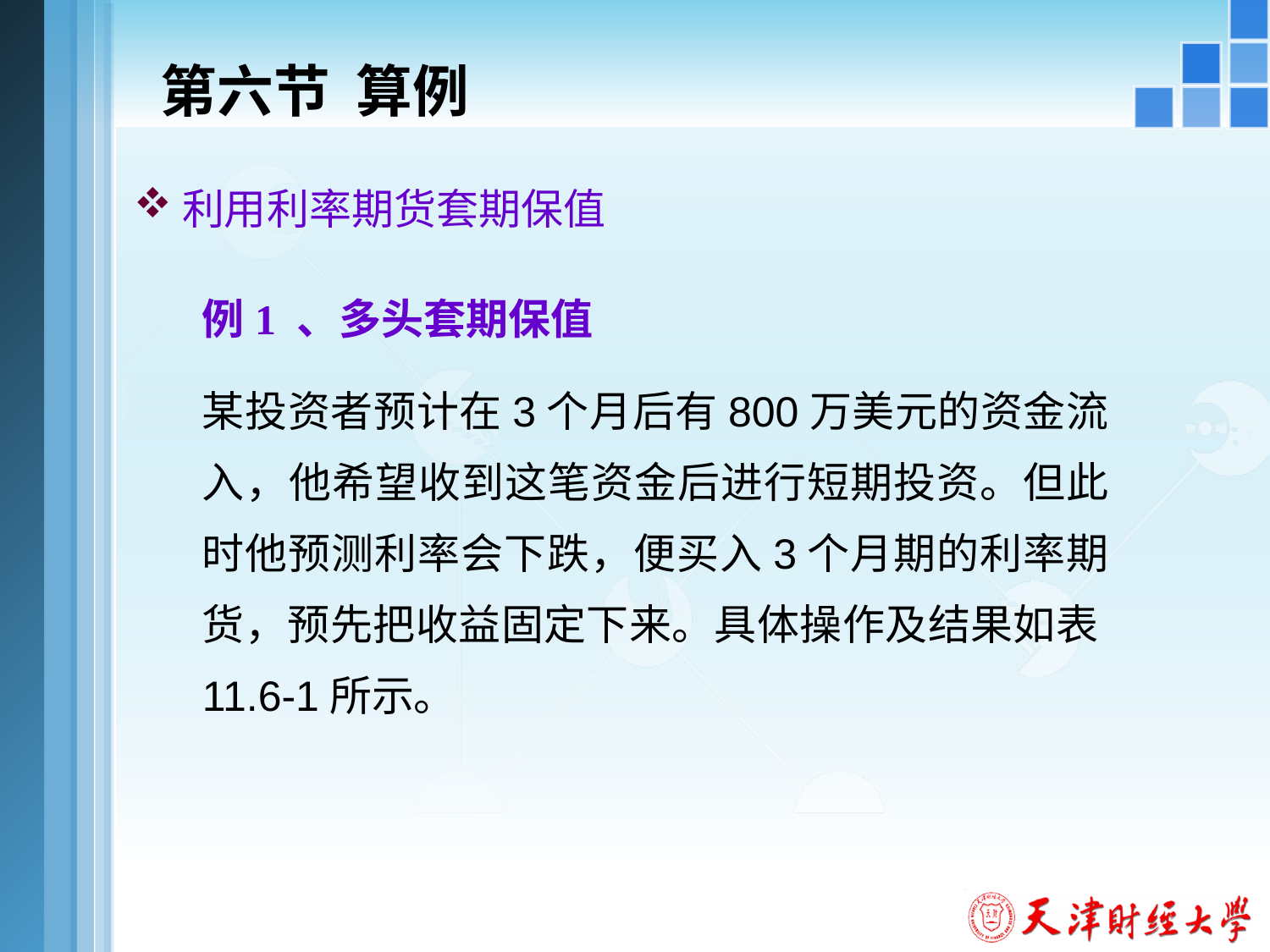

# 第六节  算例
利用利率期货套期保值
例1 、多头套期保值
某投资者预计在3个月后有800万美元的资金流入，他希望收到这笔资金后进行短期投资。但此时他预测利率会下跌，便买入3个月期的利率期货，预先把收益固定下来。具体操作及结果如表11.6-1所示。